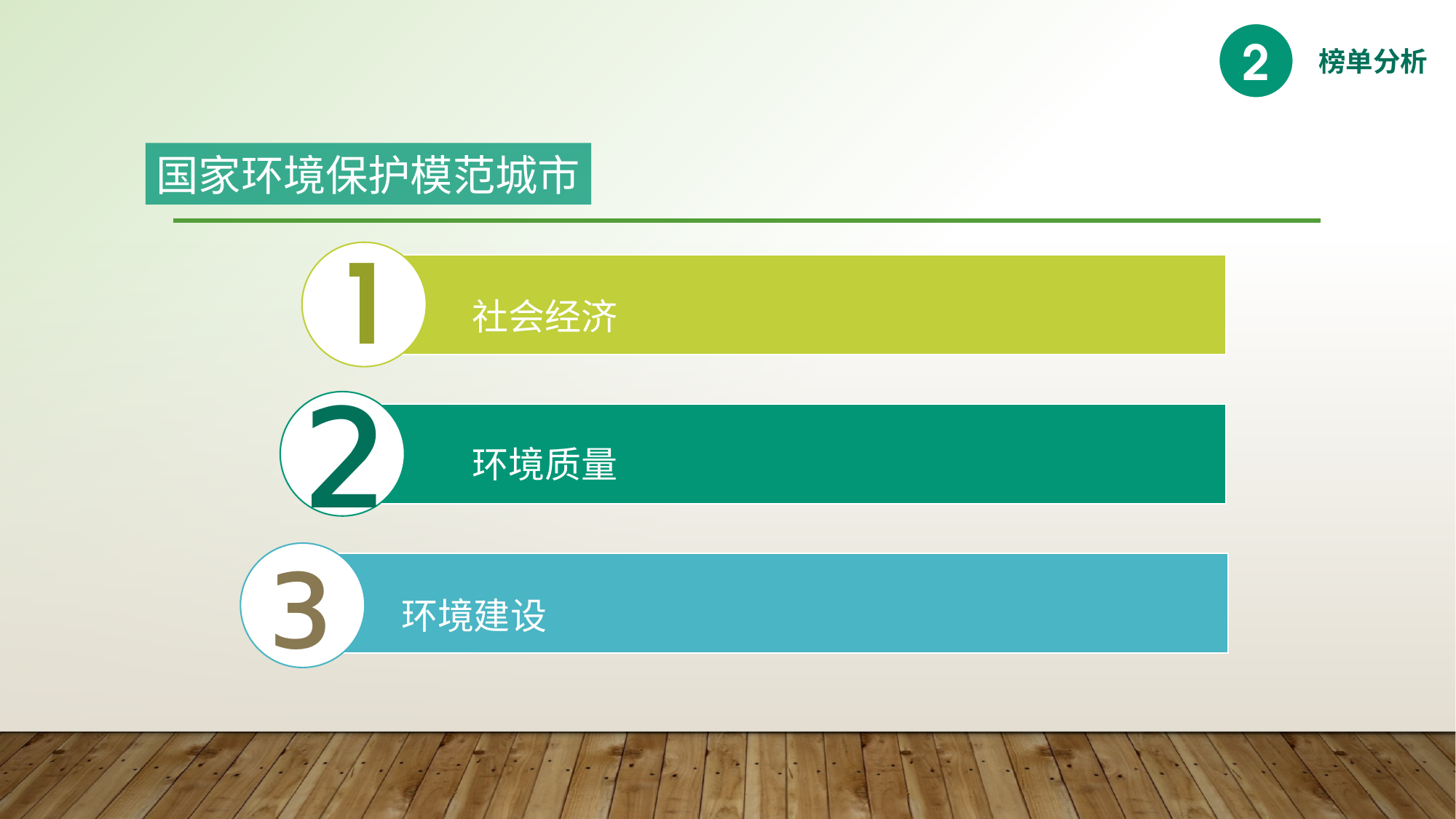

2
榜单分析
国家环境保护模范城市
1

社会经济
2

环境质量
3

环境建设